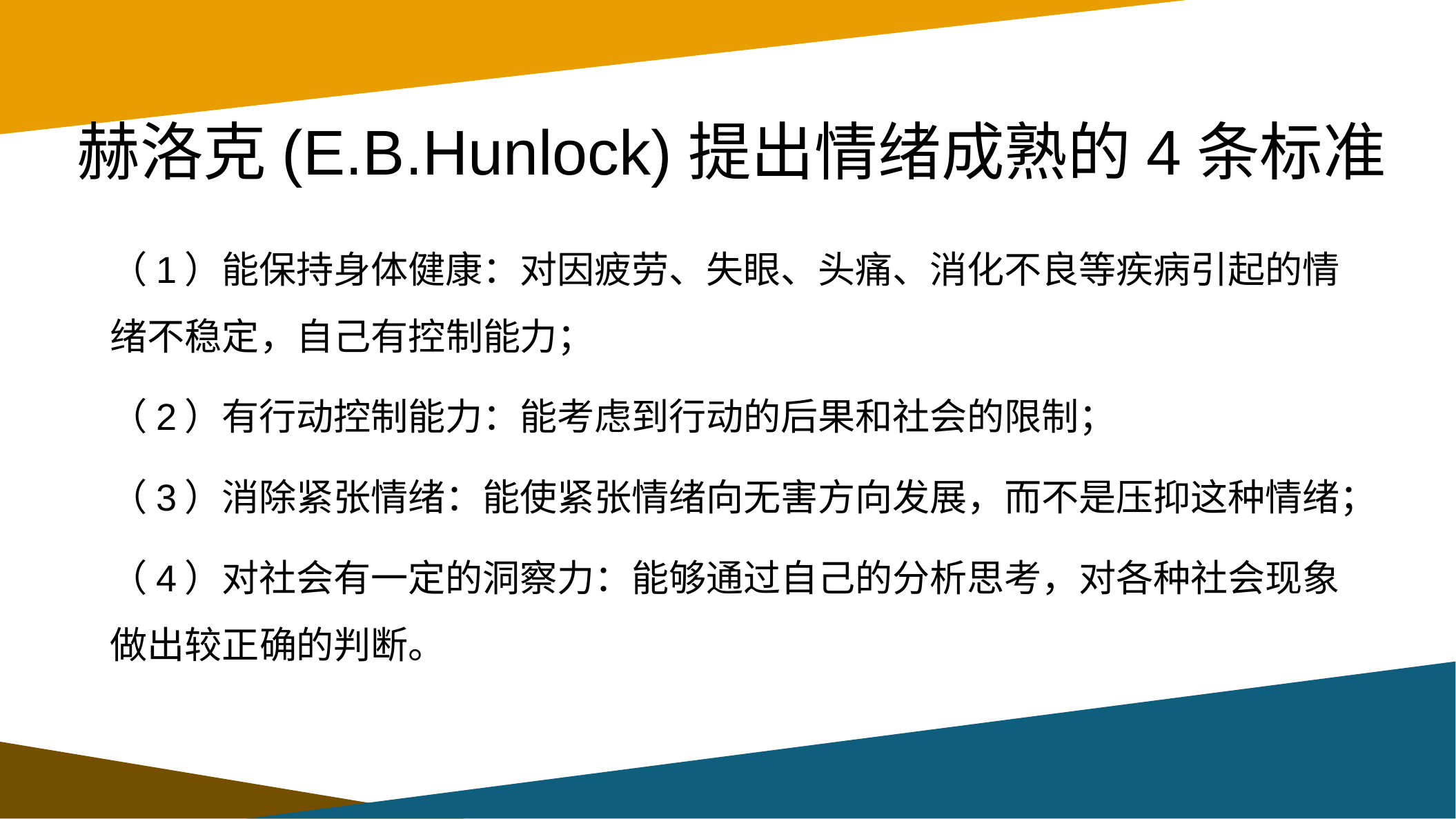

# 赫洛克(E.B.Hunlock)提出情绪成熟的4条标准
（1）能保持身体健康：对因疲劳、失眼、头痛、消化不良等疾病引起的情绪不稳定，自己有控制能力；
（2）有行动控制能力：能考虑到行动的后果和社会的限制；
（3）消除紧张情绪：能使紧张情绪向无害方向发展，而不是压抑这种情绪；
（4）对社会有一定的洞察力：能够通过自己的分析思考，对各种社会现象做出较正确的判断。